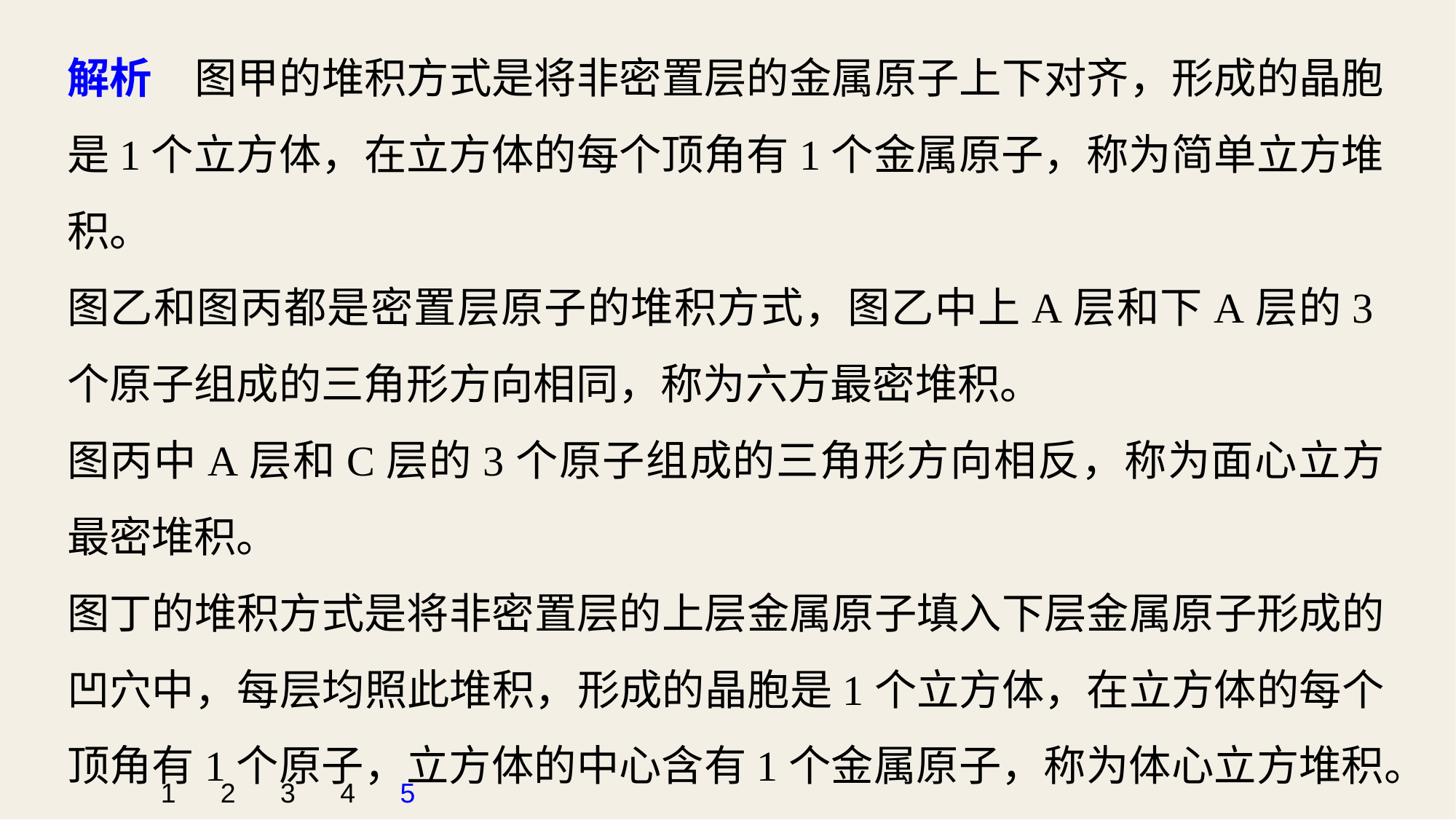

解析　图甲的堆积方式是将非密置层的金属原子上下对齐，形成的晶胞是1个立方体，在立方体的每个顶角有1个金属原子，称为简单立方堆积。
图乙和图丙都是密置层原子的堆积方式，图乙中上A层和下A层的3个原子组成的三角形方向相同，称为六方最密堆积。
图丙中A层和C层的3个原子组成的三角形方向相反，称为面心立方最密堆积。
图丁的堆积方式是将非密置层的上层金属原子填入下层金属原子形成的凹穴中，每层均照此堆积，形成的晶胞是1个立方体，在立方体的每个顶角有1个原子，立方体的中心含有1个金属原子，称为体心立方堆积。
1
2
3
4
5